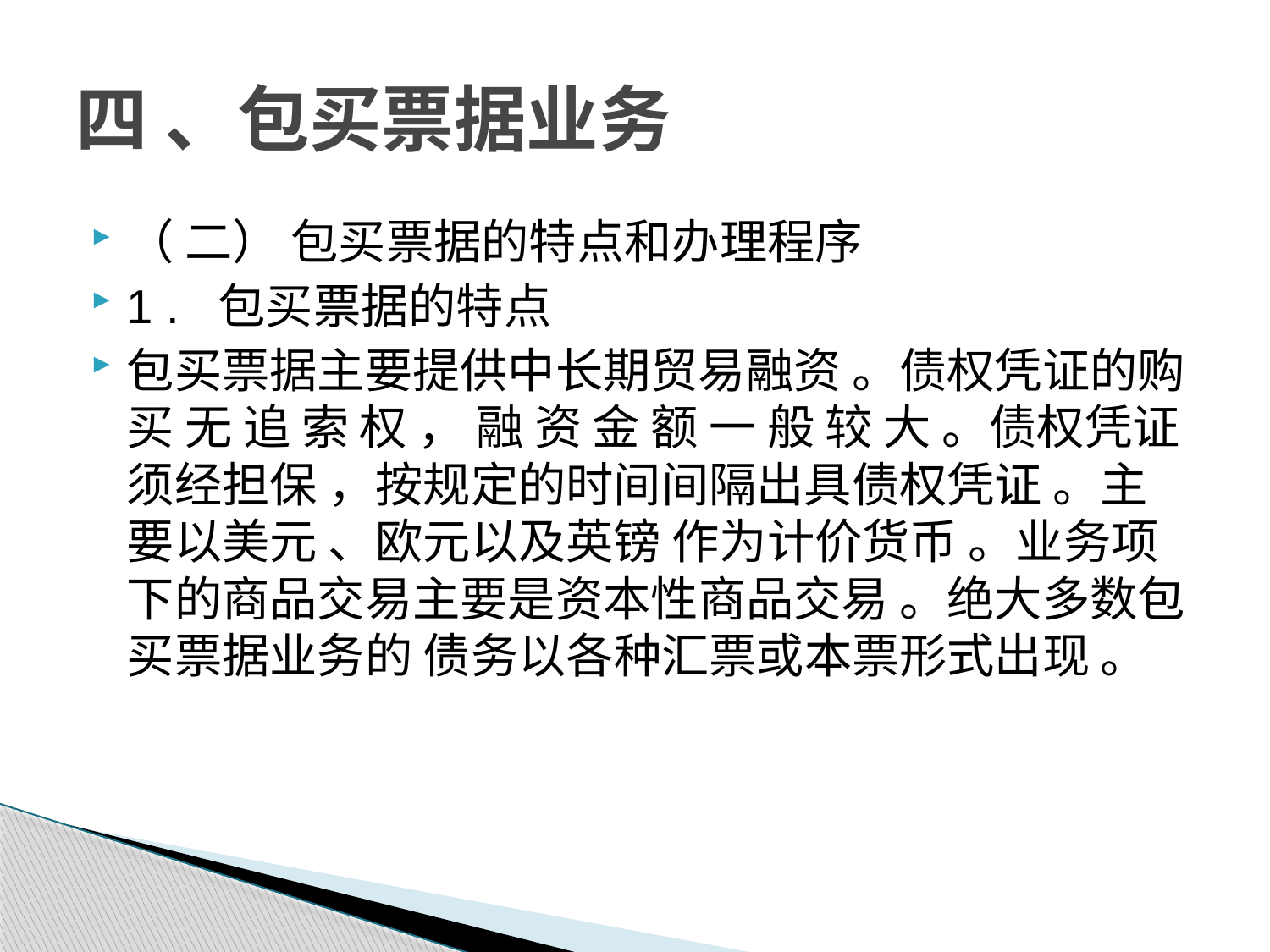

# 四 、包买票据业务
（ 二） 包买票据的特点和办理程序
1 .  包买票据的特点
包买票据主要提供中长期贸易融资 。债权凭证的购 买 无 追 索 权 ， 融 资 金 额 一 般 较 大 。债权凭证须经担保 ，按规定的时间间隔出具债权凭证 。主要以美元 、欧元以及英镑 作为计价货币 。业务项下的商品交易主要是资本性商品交易 。绝大多数包买票据业务的 债务以各种汇票或本票形式出现 。